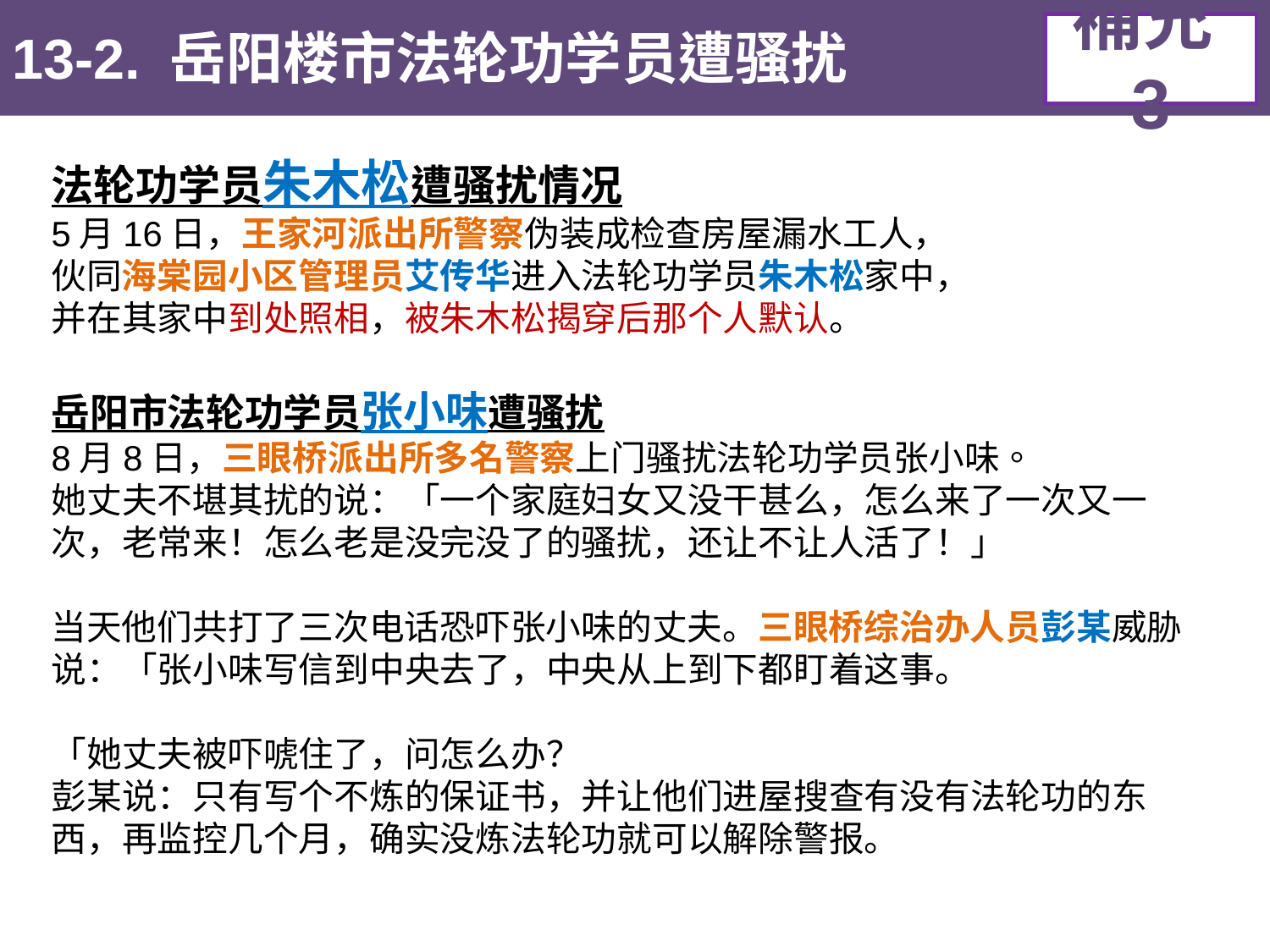

13-2. 岳阳楼市法轮功学员遭骚扰
補充3

法轮功学员朱木松遭骚扰情况
5月16日，王家河派出所警察伪装成检查房屋漏水工人，
伙同海棠园小区管理员艾传华进入法轮功学员朱木松家中，
并在其家中到处照相，被朱木松揭穿后那个人默认。

岳阳市法轮功学员张小味遭骚扰
8月8日，三眼桥派出所多名警察上门骚扰法轮功学员张小味。
她丈夫不堪其扰的说：「一个家庭妇女又没干甚么，怎么来了一次又一次，老常来！怎么老是没完没了的骚扰，还让不让人活了！」

当天他们共打了三次电话恐吓张小味的丈夫。三眼桥综治办人员彭某威胁说：「张小味写信到中央去了，中央从上到下都盯着这事。

「她丈夫被吓唬住了，问怎么办？
彭某说：只有写个不炼的保证书，并让他们进屋搜查有没有法轮功的东西，再监控几个月，确实没炼法轮功就可以解除警报。